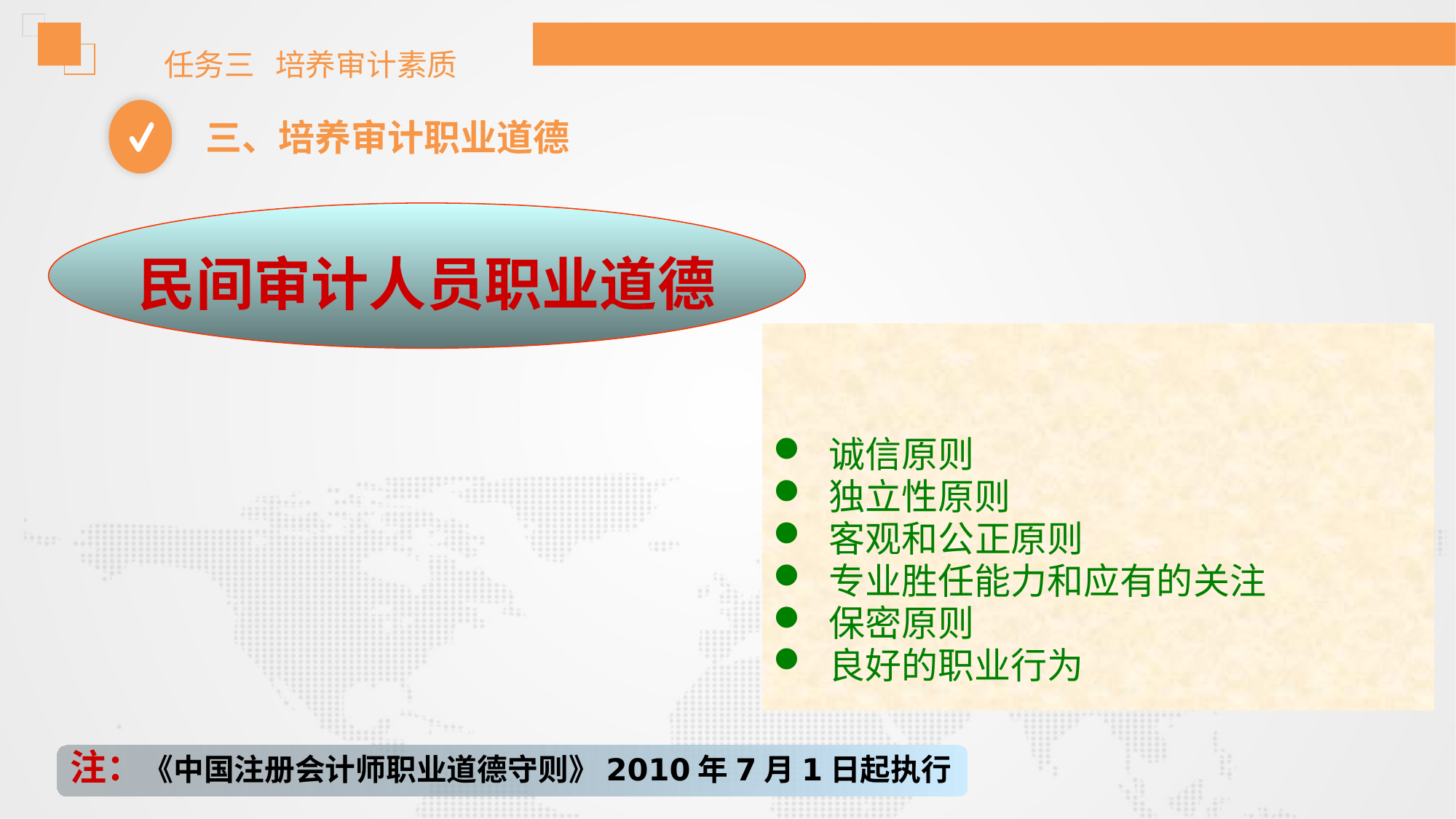

任务三   培养审计素质

三、培养审计职业道德

民间审计人员职业道德

诚信原则
独立性原则
客观和公正原则
专业胜任能力和应有的关注
保密原则
良好的职业行为

注：《中国注册会计师职业道德守则》2010年7月1日起执行